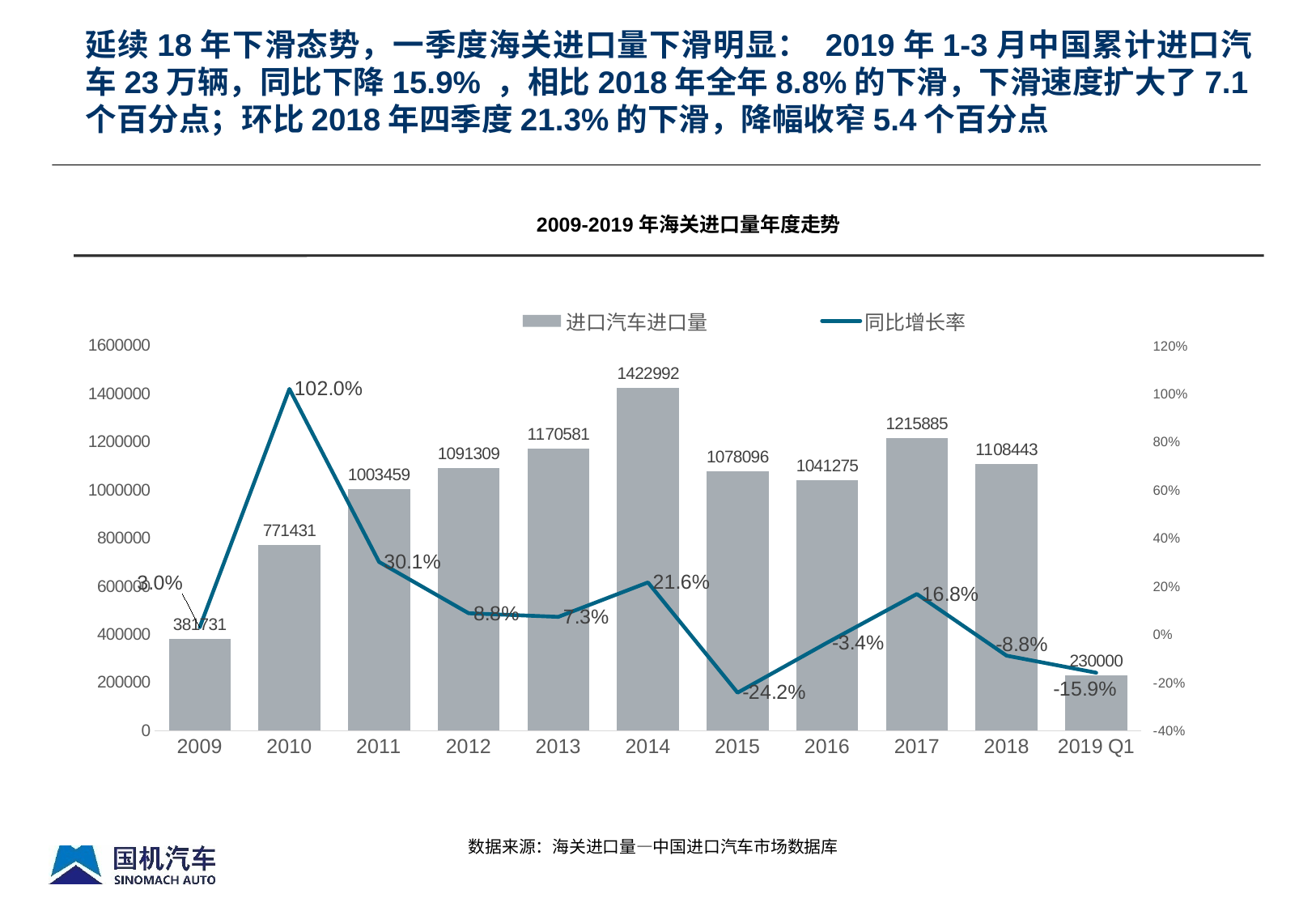

延续18年下滑态势，一季度海关进口量下滑明显： 2019年1-3月中国累计进口汽车23万辆，同比下降15.9% ，相比2018年全年8.8%的下滑，下滑速度扩大了7.1个百分点；环比2018年四季度21.3%的下滑，降幅收窄5.4个百分点
2009-2019年海关进口量年度走势

### Chart

| Category | 进口汽车进口量 | 同比增长率 |
|---|---|---|
| 2009 | 381731.0 | 0.03 |
| 2010 | 771431.0 | 1.02 |
| 2011 | 1003459.0 | 0.301 |
| 2012 | 1091309.0 | 0.088 |
| 2013 | 1170581.0 | 0.073 |
| 2014 | 1422992.0 | 0.216 |
| 2015 | 1078096.0 | -0.242 |
| 2016 | 1041275.0 | -0.034 |
| 2017 | 1215885.0 | 0.168 |
| 2018 | 1108443.0 | -0.088 |
| 2019 Q1 | 230000.0 | -0.159 |
数据来源：海关进口量—中国进口汽车市场数据库